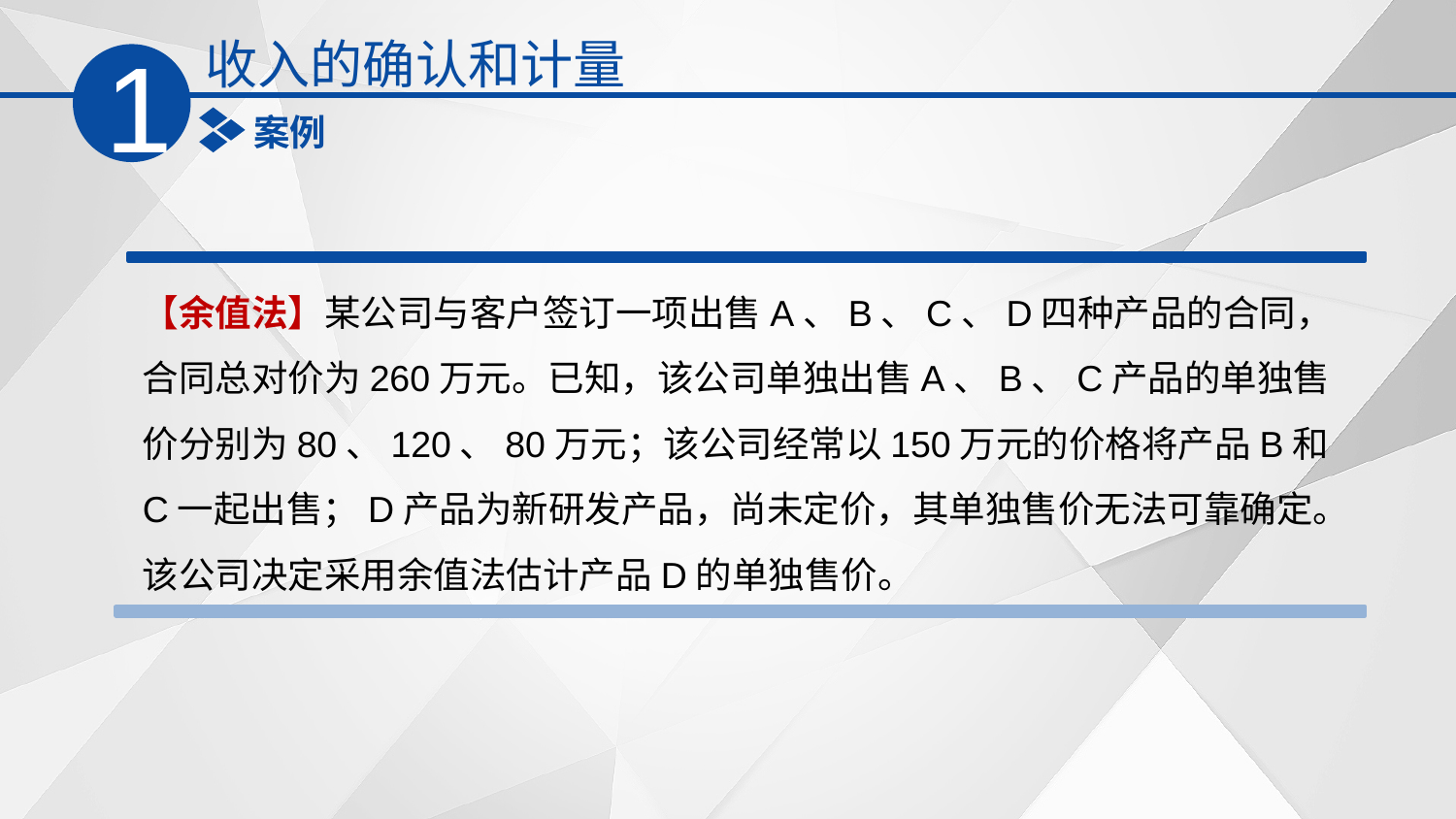

收入的确认和计量
1

案例

【余值法】某公司与客户签订一项出售A、B、C、D四种产品的合同，合同总对价为260万元。已知，该公司单独出售A、B、C产品的单独售价分别为80、120、80万元；该公司经常以150万元的价格将产品B和C一起出售；D产品为新研发产品，尚未定价，其单独售价无法可靠确定。该公司决定采用余值法估计产品D的单独售价。